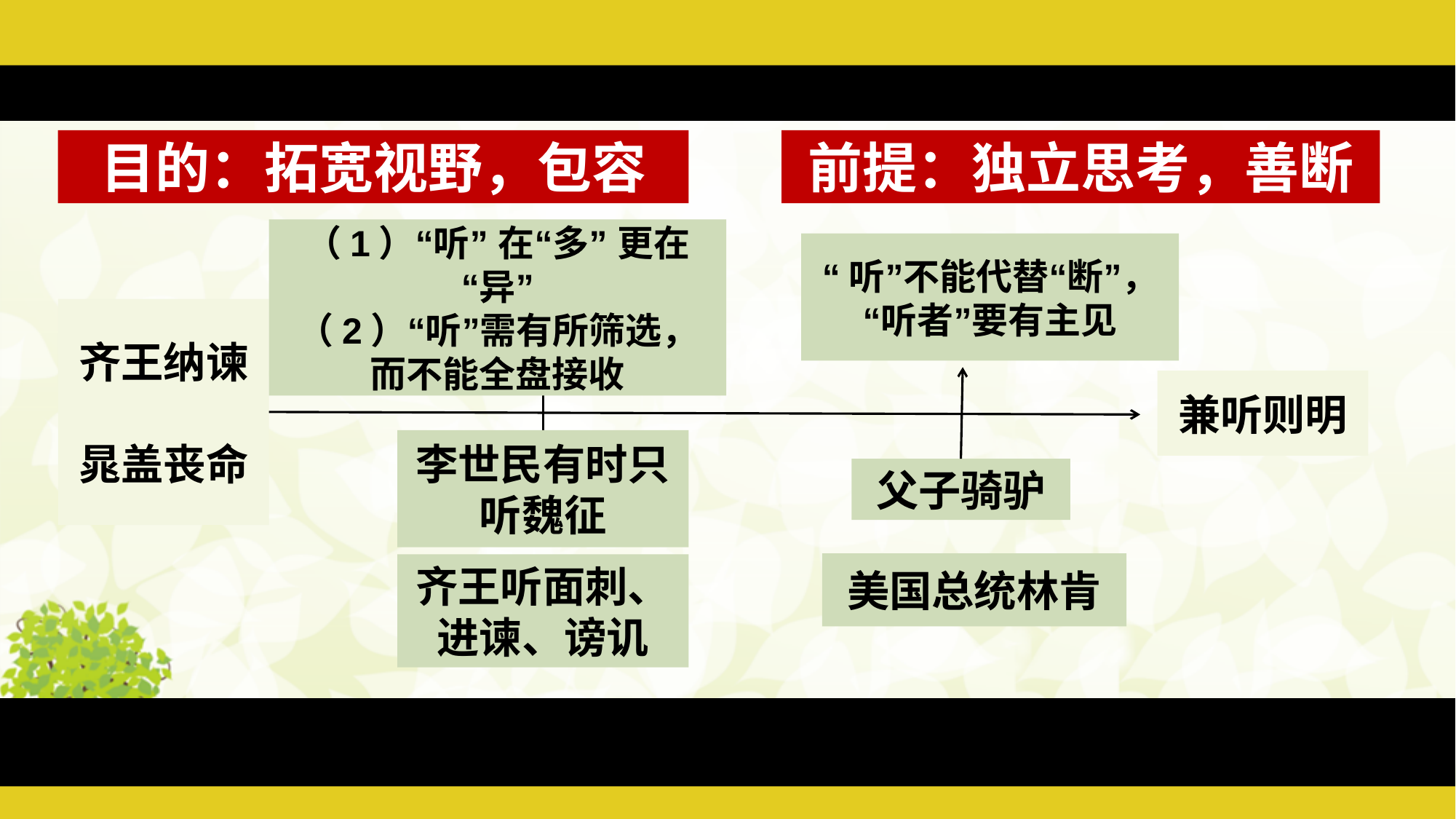

目的：拓宽视野，包容
前提：独立思考，善断
（1）“听” 在“多” 更在“异”
（2）“听”需有所筛选，而不能全盘接收
“听”不能代替“断”，“听者”要有主见
齐王纳谏

晁盖丧命
兼听则明
李世民有时只听魏征
父子骑驴
美国总统林肯
齐王听面刺、进谏、谤讥